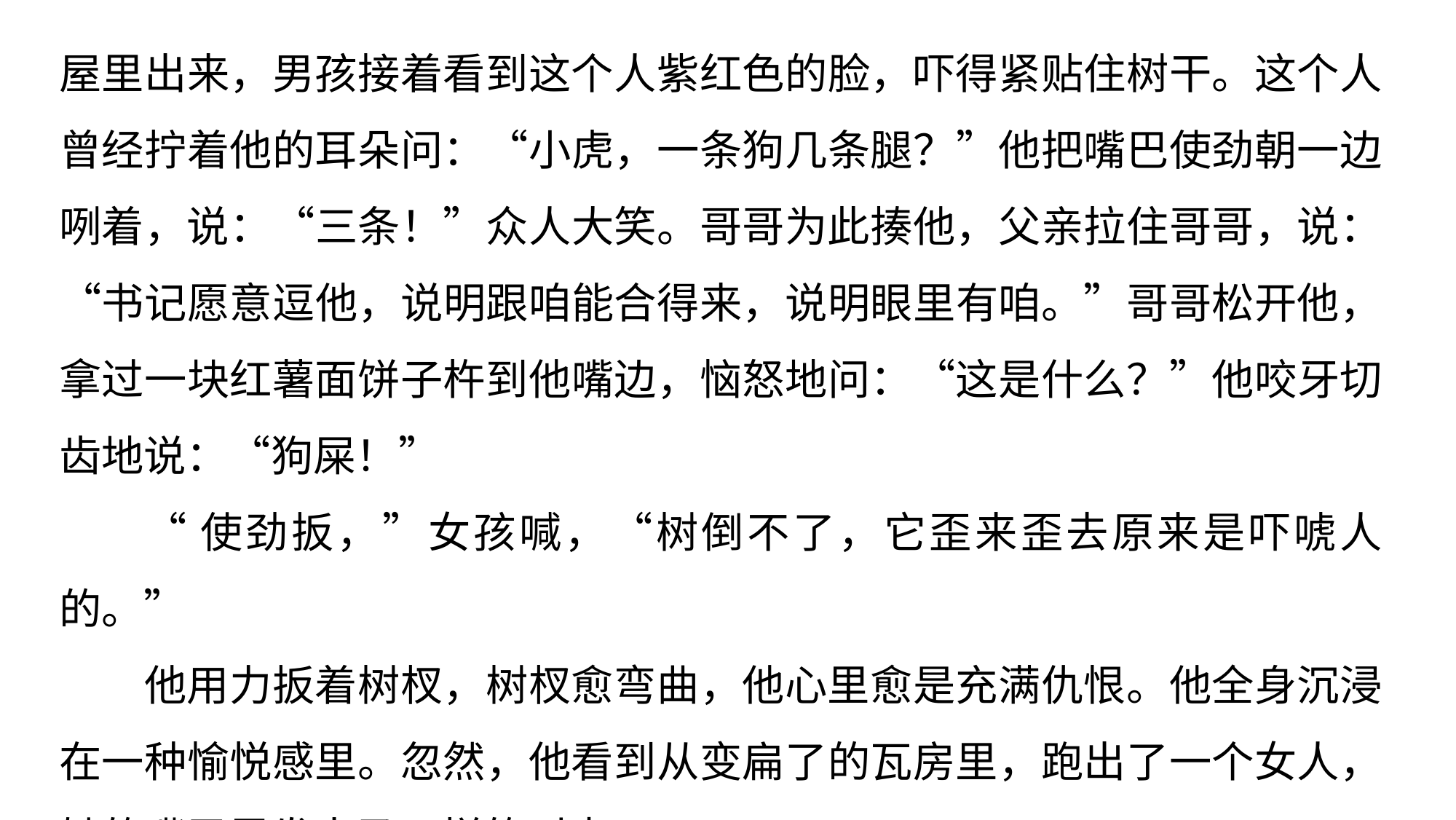

屋里出来，男孩接着看到这个人紫红色的脸，吓得紧贴住树干。这个人曾经拧着他的耳朵问：“小虎，一条狗几条腿？”他把嘴巴使劲朝一边咧着，说：“三条！”众人大笑。哥哥为此揍他，父亲拉住哥哥，说：“书记愿意逗他，说明跟咱能合得来，说明眼里有咱。”哥哥松开他，拿过一块红薯面饼子杵到他嘴边，恼怒地问：“这是什么？”他咬牙切齿地说：“狗屎！”
“使劲扳，”女孩喊，“树倒不了，它歪来歪去原来是吓唬人的。”
他用力扳着树杈，树杈愈弯曲，他心里愈是充满仇恨。他全身沉浸在一种愉悦感里。忽然，他看到从变扁了的瓦房里，跑出了一个女人，她的嘴巴里发出马一样的叫声。